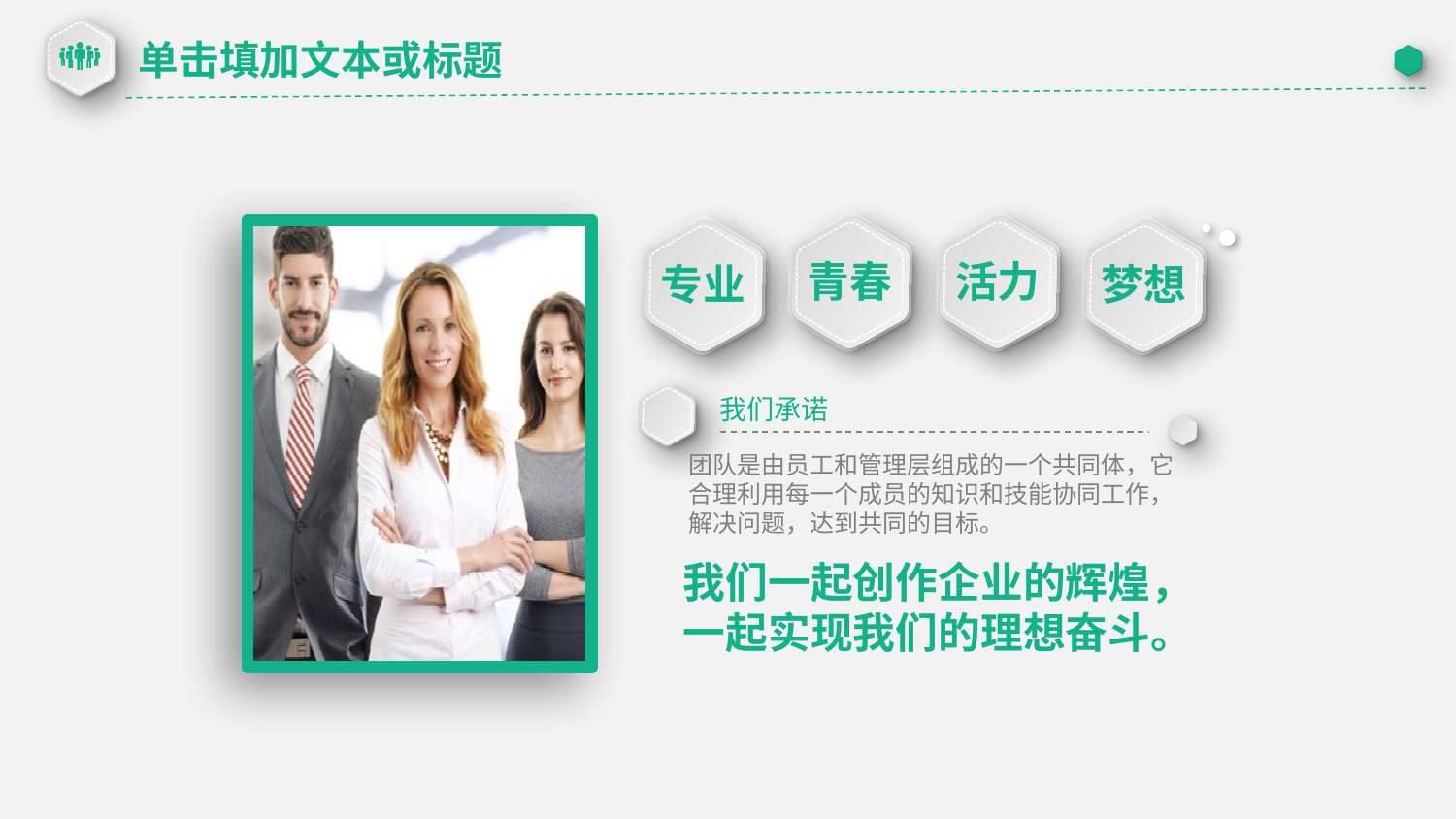

单击填加文本或标题

活力

青春

专业

梦想

我们承诺

团队是由员工和管理层组成的一个共同体，它合理利用每一个成员的知识和技能协同工作，解决问题，达到共同的目标。
我们一起创作企业的辉煌，一起实现我们的理想奋斗。